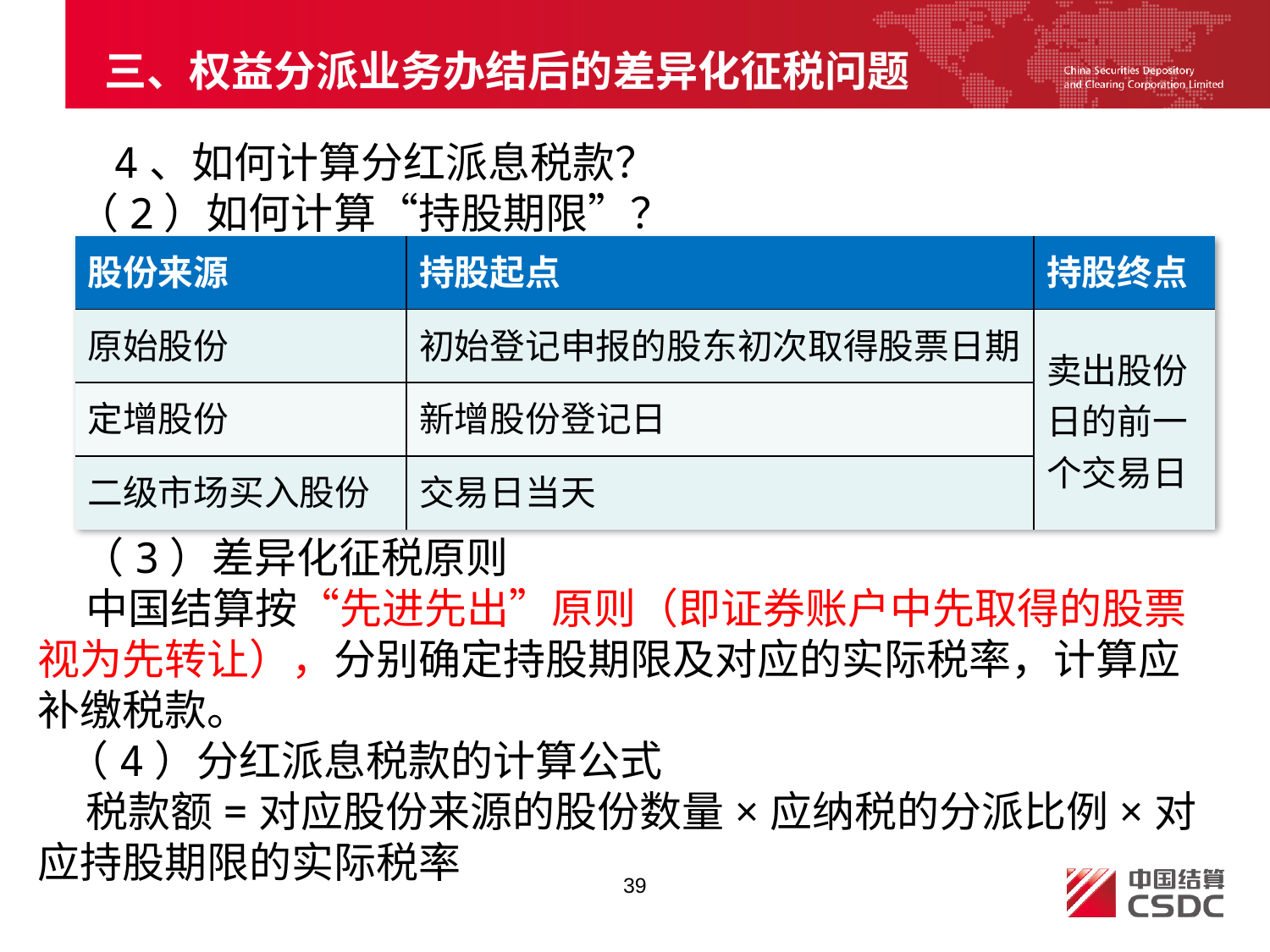

# 三、权益分派业务办结后的差异化征税问题
   4、如何计算分红派息税款？
   （2）如何计算“持股期限”？

       （3）差异化征税原则
    中国结算按“先进先出”原则（即证券账户中先取得的股票视为先转让），分别确定持股期限及对应的实际税率，计算应补缴税款。
  （4）分红派息税款的计算公式
    税款额=对应股份来源的股份数量×应纳税的分派比例×对应持股期限的实际税率

| 股份来源 | 持股起点 | 持股终点 |
| --- | --- | --- |
| 原始股份 | 初始登记申报的股东初次取得股票日期 | 卖出股份日的前一个交易日 |
| 定增股份 | 新增股份登记日 |  |
| 二级市场买入股份 | 交易日当天 |  |

39